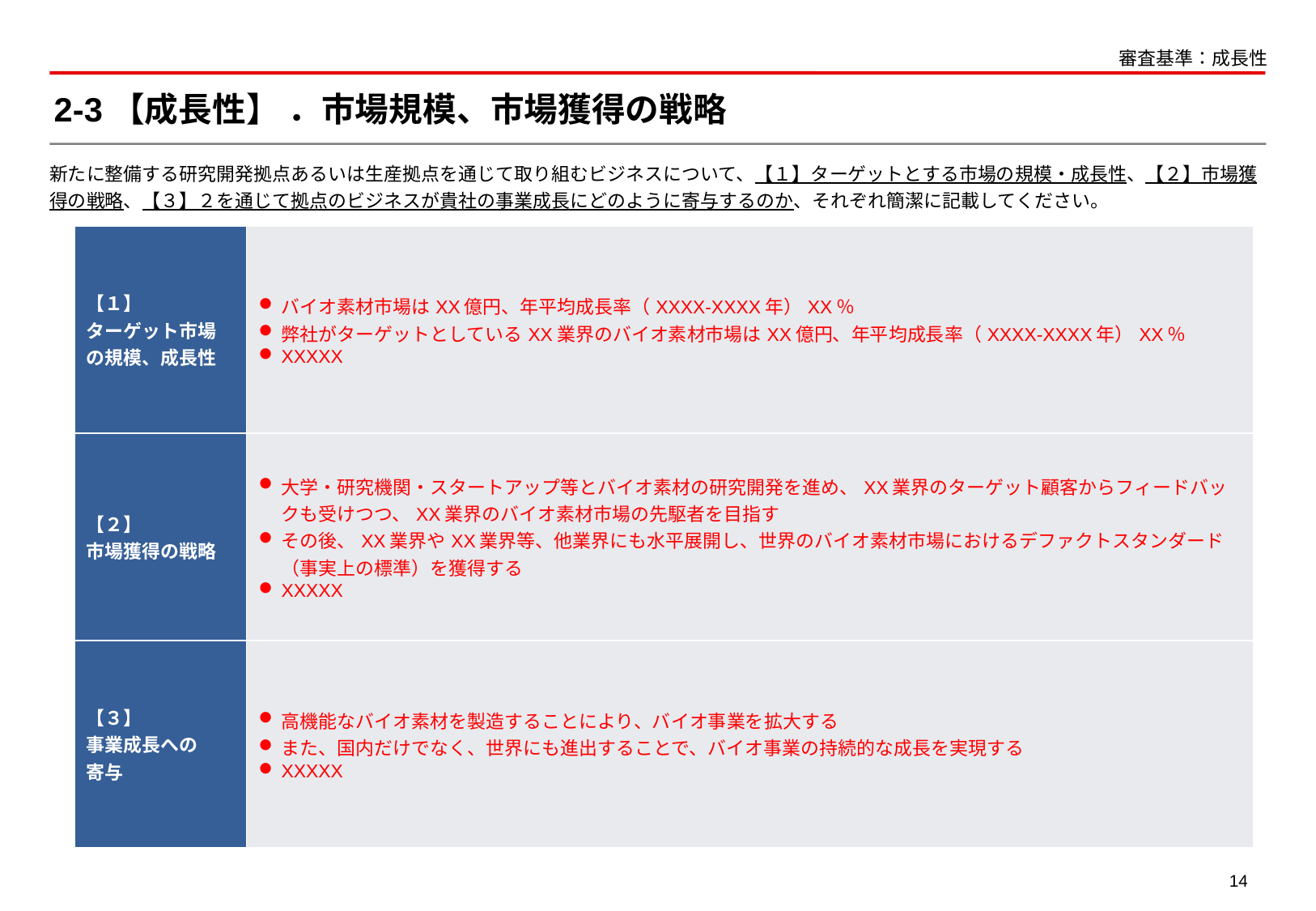

審査基準：成長性
# 2-3【成長性】 ．市場規模、市場獲得の戦略
新たに整備する研究開発拠点あるいは生産拠点を通じて取り組むビジネスについて、【１】ターゲットとする市場の規模・成長性、【２】市場獲得の戦略、【３】２を通じて拠点のビジネスが貴社の事業成長にどのように寄与するのか、それぞれ簡潔に記載してください。
| 【１】 ターゲット市場の規模、成長性 | バイオ素材市場はXX億円、年平均成長率（XXXX-XXXX年）XX％ 弊社がターゲットとしているXX業界のバイオ素材市場はXX億円、年平均成長率（XXXX-XXXX年）XX％ XXXXX |
| --- | --- |
| 【２】 市場獲得の戦略 | 大学・研究機関・スタートアップ等とバイオ素材の研究開発を進め、XX業界のターゲット顧客からフィードバックも受けつつ、XX業界のバイオ素材市場の先駆者を目指す その後、XX業界やXX業界等、他業界にも水平展開し、世界のバイオ素材市場におけるデファクトスタンダード（事実上の標準）を獲得する XXXXX |
| 【３】 事業成長への 寄与 | 高機能なバイオ素材を製造することにより、バイオ事業を拡大する また、国内だけでなく、世界にも進出することで、バイオ事業の持続的な成長を実現する XXXXX |